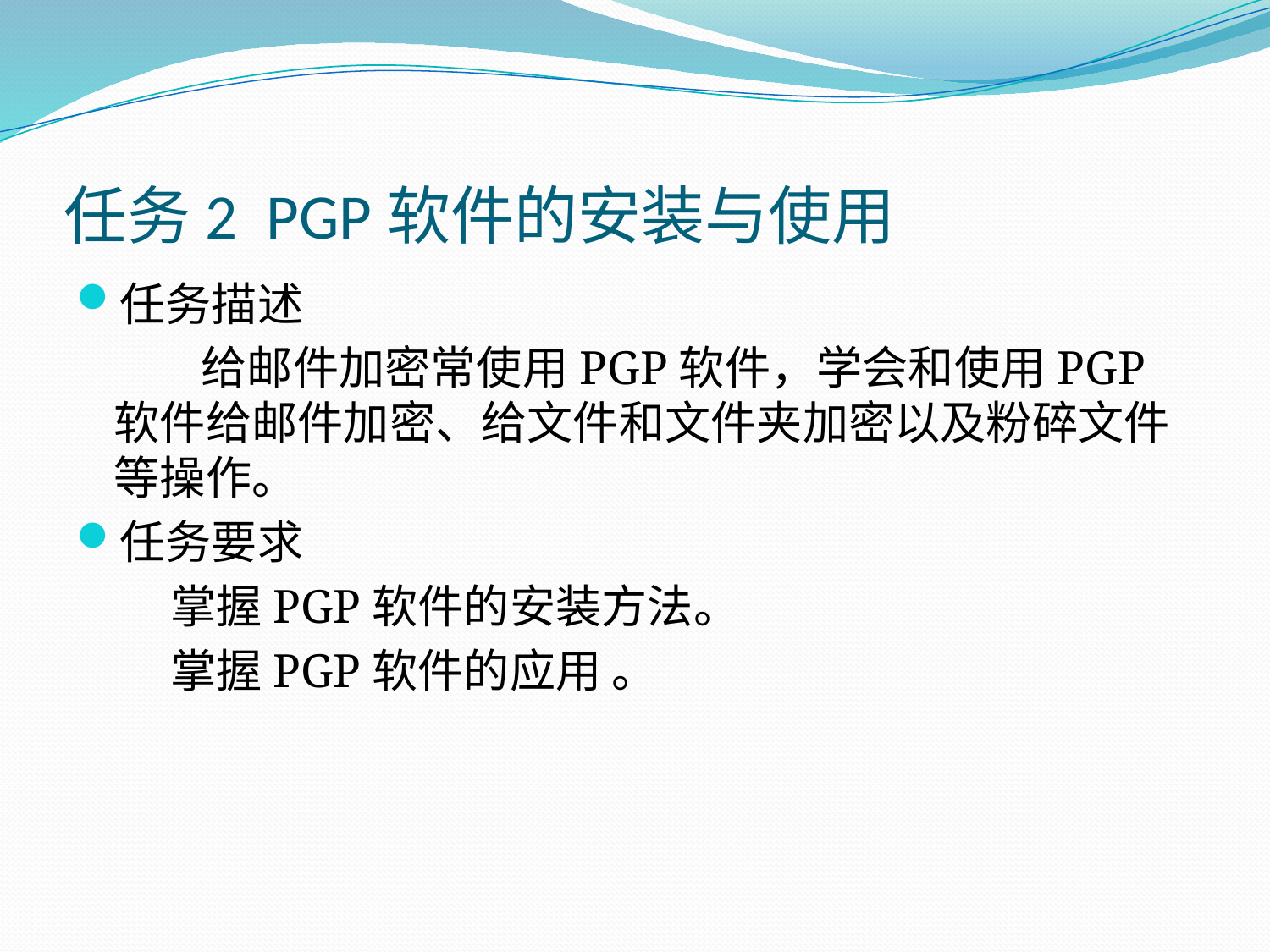

# 任务2  PGP软件的安装与使用
任务描述
           给邮件加密常使用PGP软件，学会和使用PGP软件给邮件加密、给文件和文件夹加密以及粉碎文件等操作。
任务要求
        掌握PGP软件的安装方法。
        掌握PGP软件的应用 。